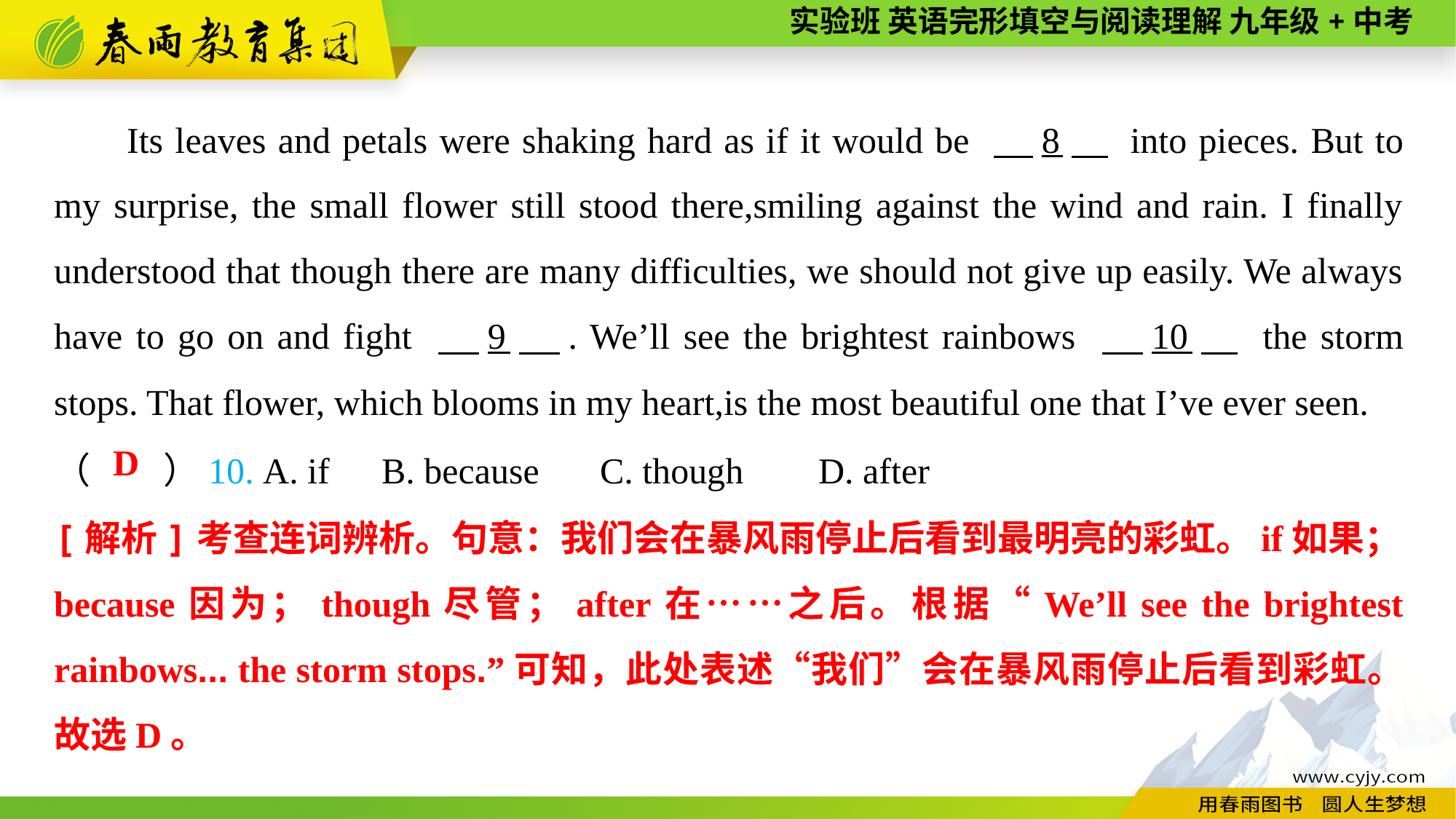

Its leaves and petals were shaking hard as if it would be 　8　 into pieces. But to my surprise, the small flower still stood there,smiling against the wind and rain. I finally understood that though there are many difficulties, we should not give up easily. We always have to go on and fight 　9　. We’ll see the brightest rainbows 　10　 the storm stops. That flower, which blooms in my heart,is the most beautiful one that I’ve ever seen.
（　　）10. A. if	B. because	C. though	D. after
D
[解析]考查连词辨析。句意：我们会在暴风雨停止后看到最明亮的彩虹。if如果；because因为；though尽管；after在……之后。根据“We’ll see the brightest rainbows... the storm stops.”可知，此处表述“我们”会在暴风雨停止后看到彩虹。故选D。